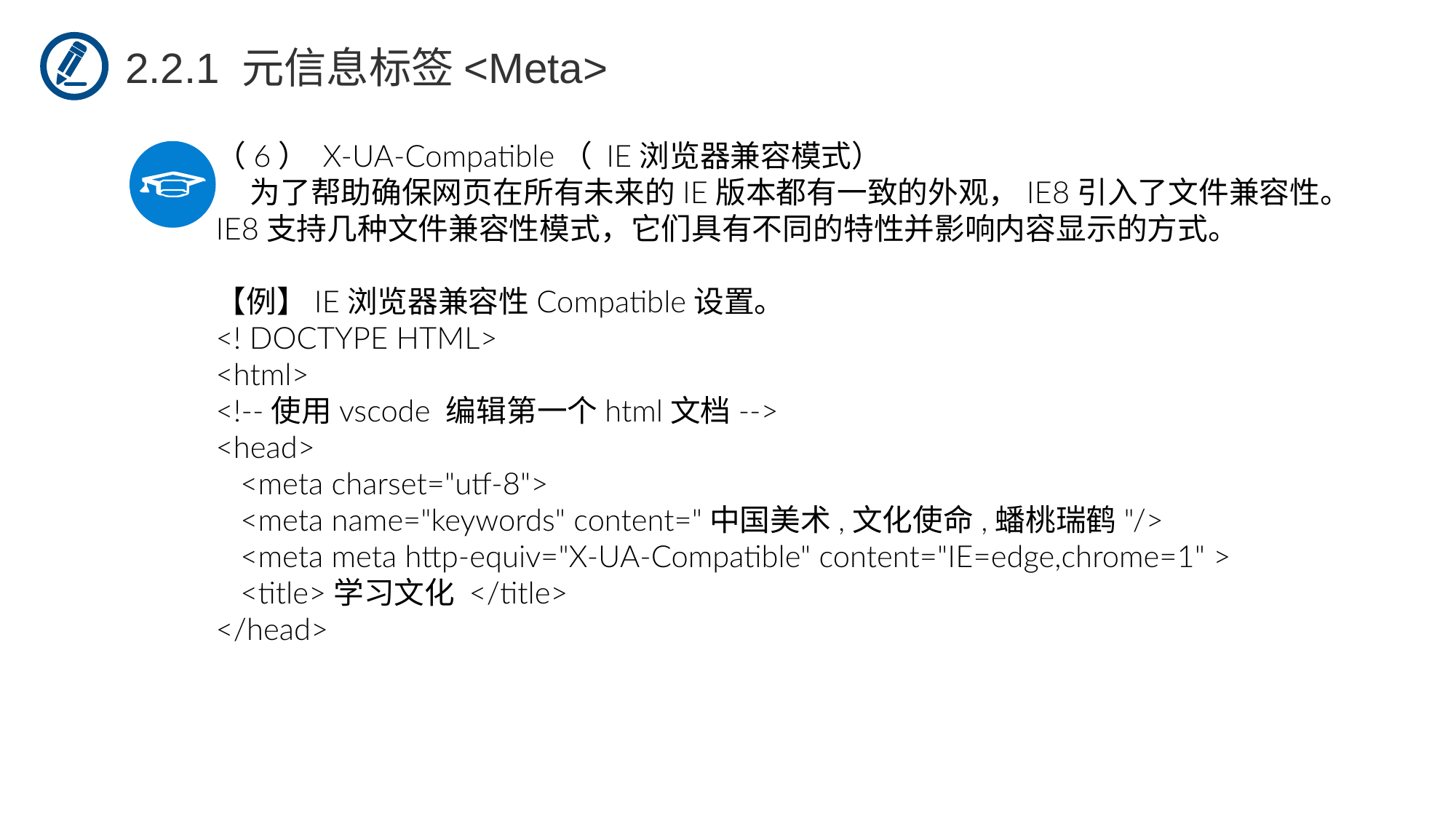

2.2.1 元信息标签<Meta>

（6） X-UA-Compatible（ IE浏览器兼容模式）
    为了帮助确保网页在所有未来的IE版本都有一致的外观，IE8引入了文件兼容性。
IE8支持几种文件兼容性模式，它们具有不同的特性并影响内容显示的方式。

【例】IE浏览器兼容性Compatible设置。
<! DOCTYPE HTML>
<html>
<!--使用vscode 编辑第一个html文档-->
<head>
   <meta charset="utf-8">
   <meta name="keywords" content="中国美术,文化使命,蟠桃瑞鹤"/>
   <meta meta http-equiv="X-UA-Compatible" content="IE=edge,chrome=1" >
   <title>学习文化 </title>
</head>